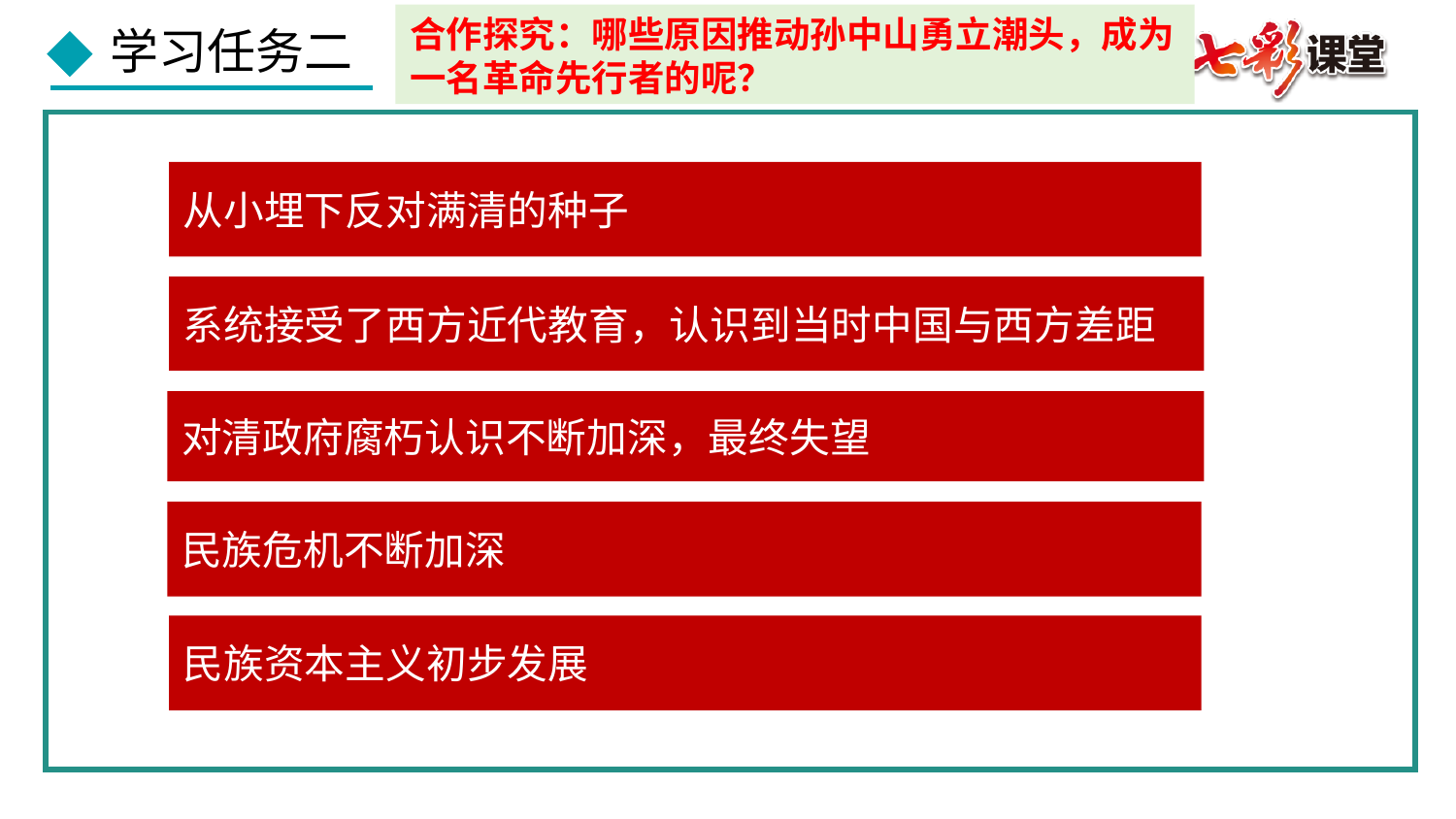

合作探究：哪些原因推动孙中山勇立潮头，成为一名革命先行者的呢？
从小埋下反对满清的种子
系统接受了西方近代教育，认识到当时中国与西方差距
对清政府腐朽认识不断加深，最终失望
民族危机不断加深
民族资本主义初步发展